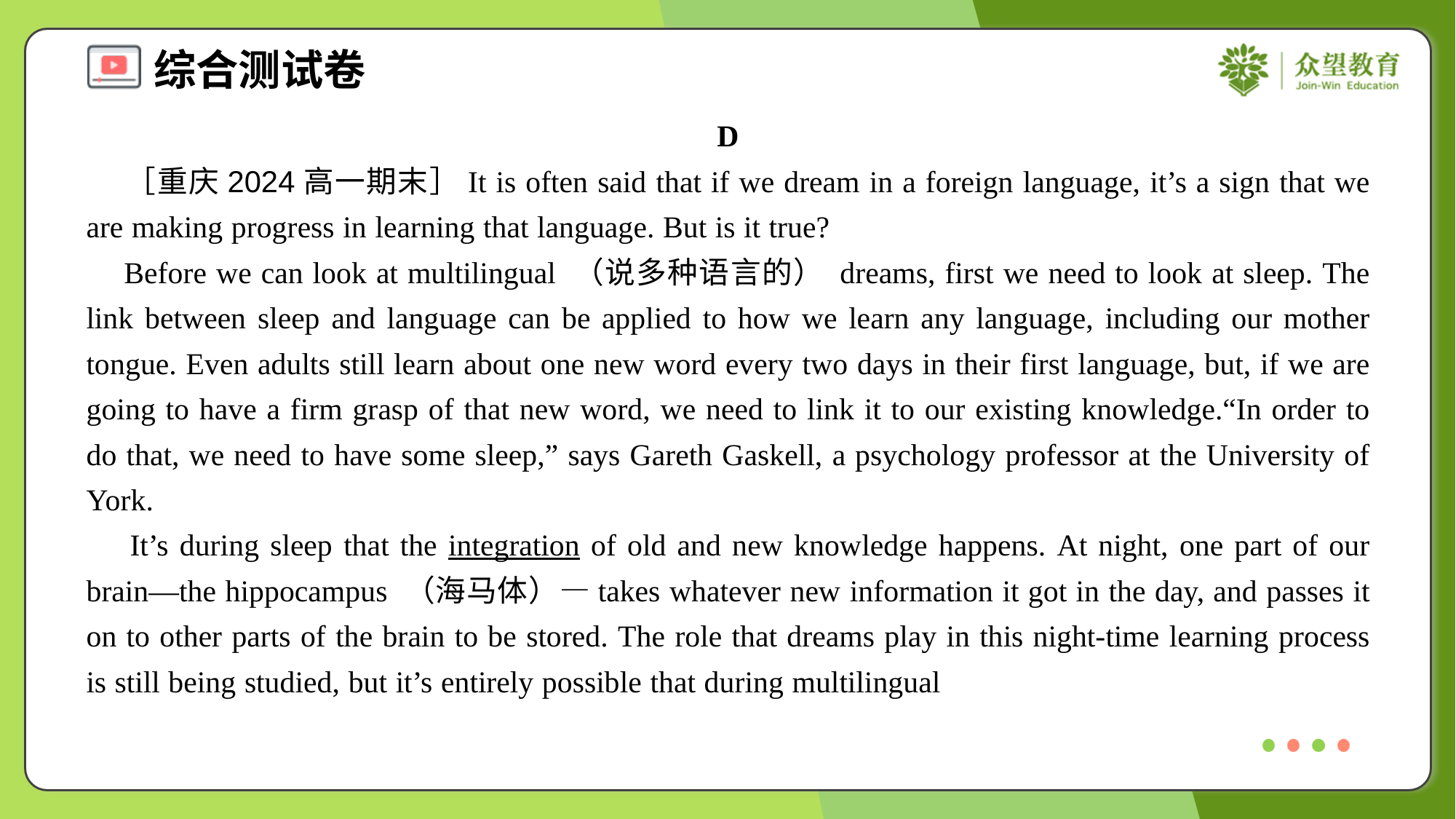

D
    ［重庆2024高一期末］It is often said that if we dream in a foreign language, it’s a sign that we are making progress in learning that language. But is it true?
    Before we can look at multilingual （说多种语言的） dreams, first we need to look at sleep. The link between sleep and language can be applied to how we learn any language, including our mother tongue. Even adults still learn about one new word every two days in their first language, but, if we are going to have a firm grasp of that new word, we need to link it to our existing knowledge.“In order to do that, we need to have some sleep,” says Gareth Gaskell, a psychology professor at the University of York.
    It’s during sleep that the integration of old and new knowledge happens. At night, one part of our brain—the hippocampus （海马体）—takes whatever new information it got in the day, and passes it on to other parts of the brain to be stored. The role that dreams play in this night-time learning process is still being studied, but it’s entirely possible that during multilingual